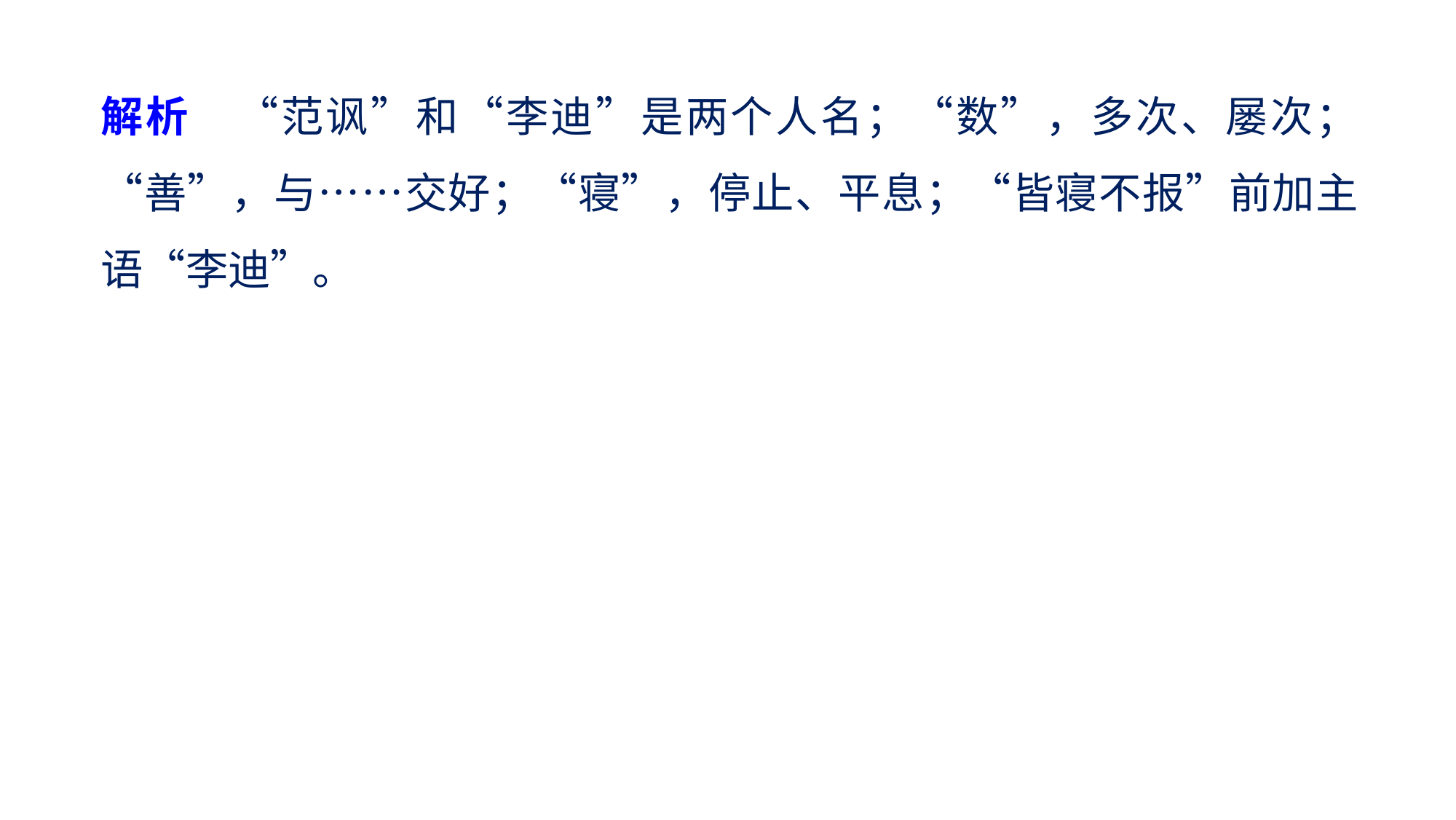

解析　“范讽”和“李迪”是两个人名；“数”，多次、屡次；“善”，与……交好；“寝”，停止、平息；“皆寝不报”前加主语“李迪”。